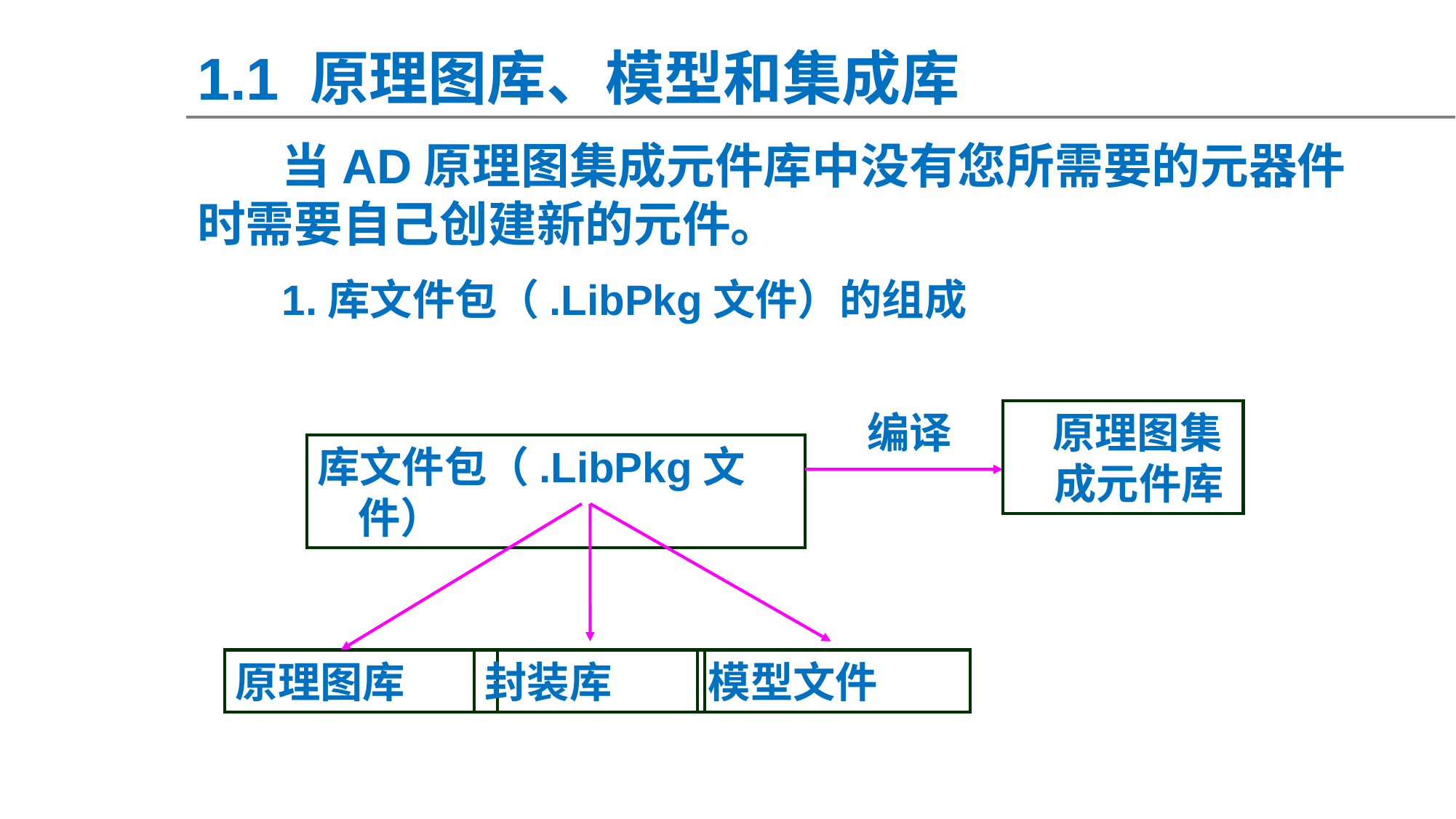

1.1 原理图库、模型和集成库
当AD原理图集成元件库中没有您所需要的元器件时需要自己创建新的元件。
1.库文件包（.LibPkg文件）的组成
编译
   原理图集成元件库
库文件包（.LibPkg文件）

原理图库
封装库
模型文件